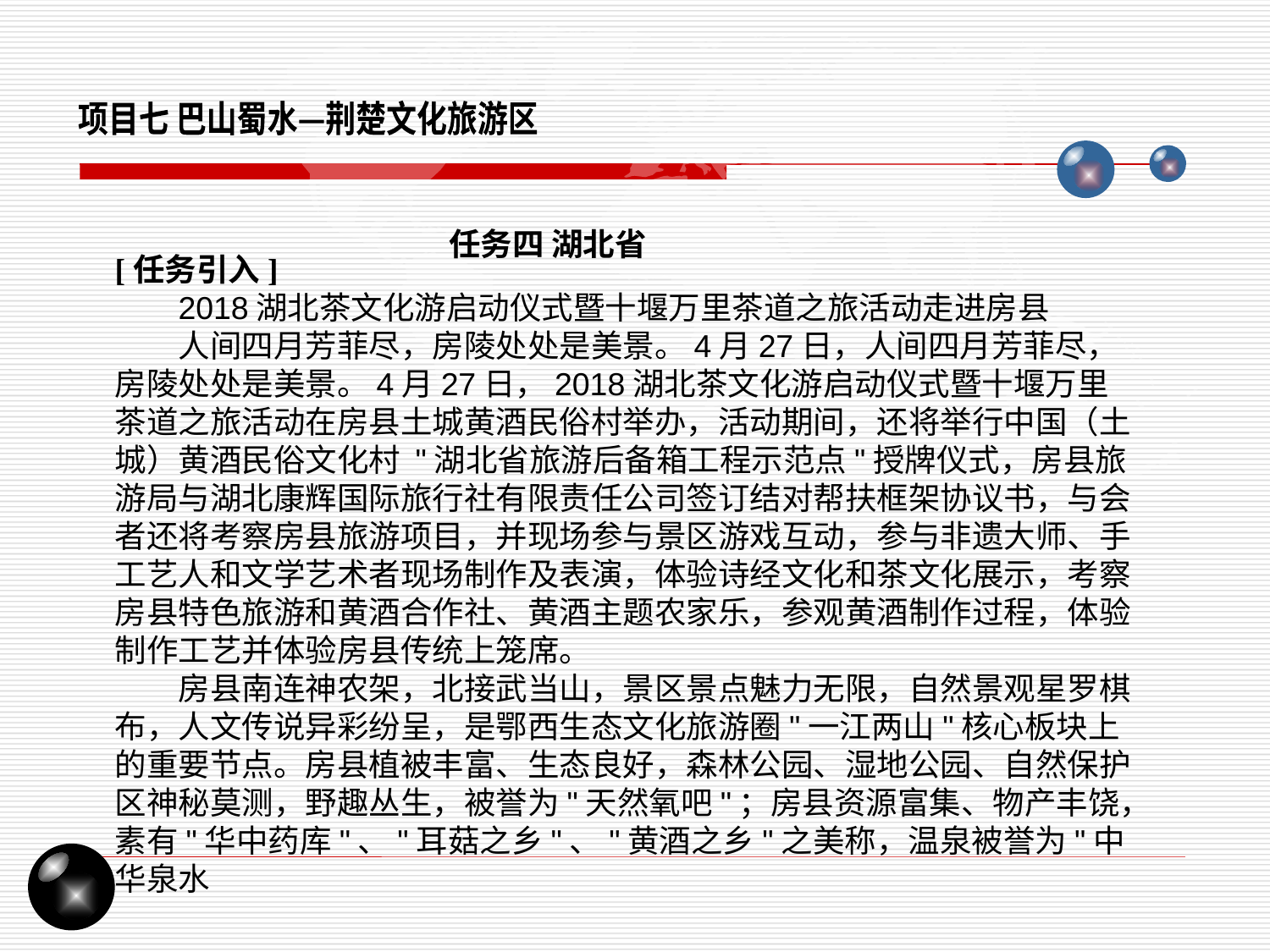

项目七 巴山蜀水—荆楚文化旅游区
任务四 湖北省
[任务引入]
2018湖北茶文化游启动仪式暨十堰万里茶道之旅活动走进房县
人间四月芳菲尽，房陵处处是美景。4月27日，人间四月芳菲尽，房陵处处是美景。4月27日，2018湖北茶文化游启动仪式暨十堰万里茶道之旅活动在房县土城黄酒民俗村举办，活动期间，还将举行中国（土城）黄酒民俗文化村 "湖北省旅游后备箱工程示范点"授牌仪式，房县旅游局与湖北康辉国际旅行社有限责任公司签订结对帮扶框架协议书，与会者还将考察房县旅游项目，并现场参与景区游戏互动，参与非遗大师、手工艺人和文学艺术者现场制作及表演，体验诗经文化和茶文化展示，考察房县特色旅游和黄酒合作社、黄酒主题农家乐，参观黄酒制作过程，体验制作工艺并体验房县传统上笼席。
房县南连神农架，北接武当山，景区景点魅力无限，自然景观星罗棋布，人文传说异彩纷呈，是鄂西生态文化旅游圈"一江两山"核心板块上的重要节点。房县植被丰富、生态良好，森林公园、湿地公园、自然保护区神秘莫测，野趣丛生，被誉为"天然氧吧"；房县资源富集、物产丰饶，素有"华中药库"、"耳菇之乡"、"黄酒之乡"之美称，温泉被誉为"中华泉水